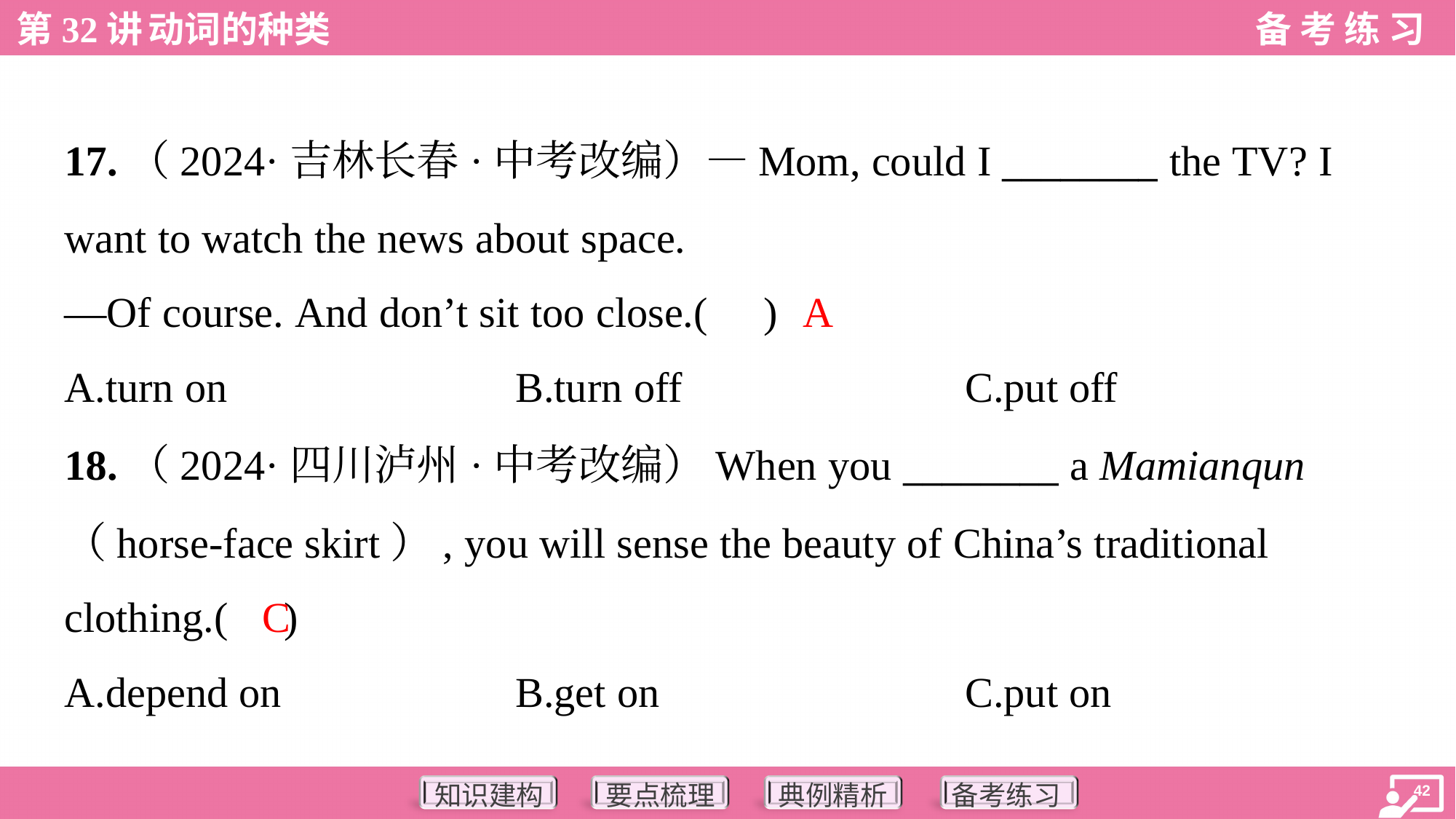

17.（2024·吉林长春·中考改编）—Mom, could I ________ the TV? I
want to watch the news about space.
—Of course. And don’t sit too close.(     )
A
A.turn on	B.turn off	C.put off
18.（2024·四川泸州·中考改编）When you ________ a Mamianqun
（horse-face skirt）, you will sense the beauty of China’s traditional
clothing.(     )
C
A.depend on	B.get on	C.put on